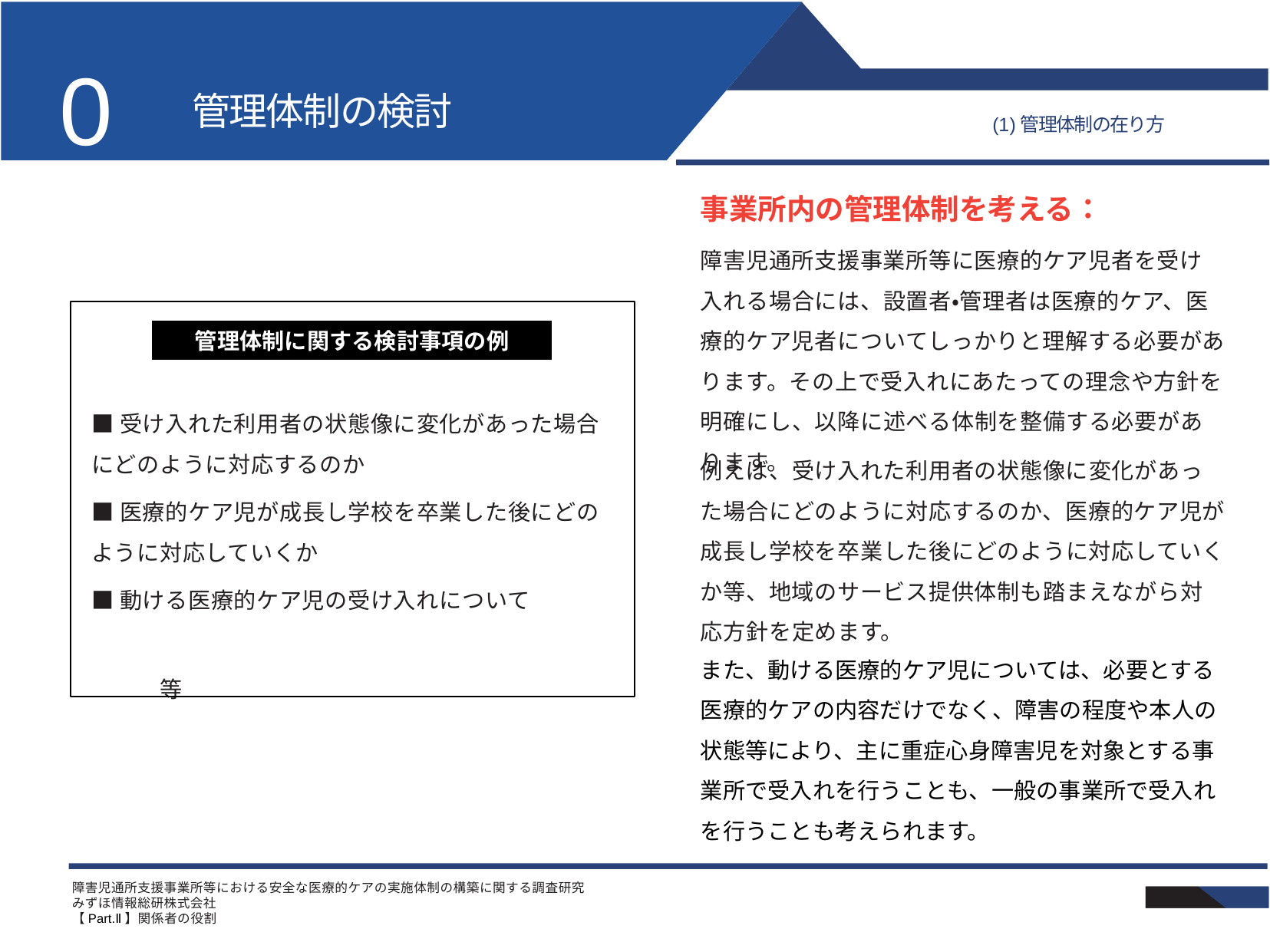

01
# 管理体制の検討
(1)管理体制の在り方

事業所内の管理体制を考える：
障害児通所支援事業所等に医療的ケア児者を受け入れる場合には、設置者・管理者は医療的ケア、医療的ケア児者についてしっかりと理解する必要があります。その上で受入れにあたっての理念や方針を明確にし、以降に述べる体制を整備する必要があります。

管理体制に関する検討事項の例
■受け入れた利用者の状態像に変化があった場合にどのように対応するのか
■医療的ケア児が成長し学校を卒業した後にどのように対応していくか
■動ける医療的ケア児の受け入れについて
			　　　　　　　　　　等
例えば、受け入れた利用者の状態像に変化があった場合にどのように対応するのか、医療的ケア児が成長し学校を卒業した後にどのように対応していくか等、地域のサービス提供体制も踏まえながら対応方針を定めます。
また、動ける医療的ケア児については、必要とする医療的ケアの内容だけでなく、障害の程度や本人の状態等により、主に重症心身障害児を対象とする事業所で受入れを行うことも、一般の事業所で受入れを行うことも考えられます。

障害児通所支援事業所等における安全な医療的ケアの実施体制の構築に関する調査研究
みずほ情報総研株式会社
【Part.Ⅱ】関係者の役割
18